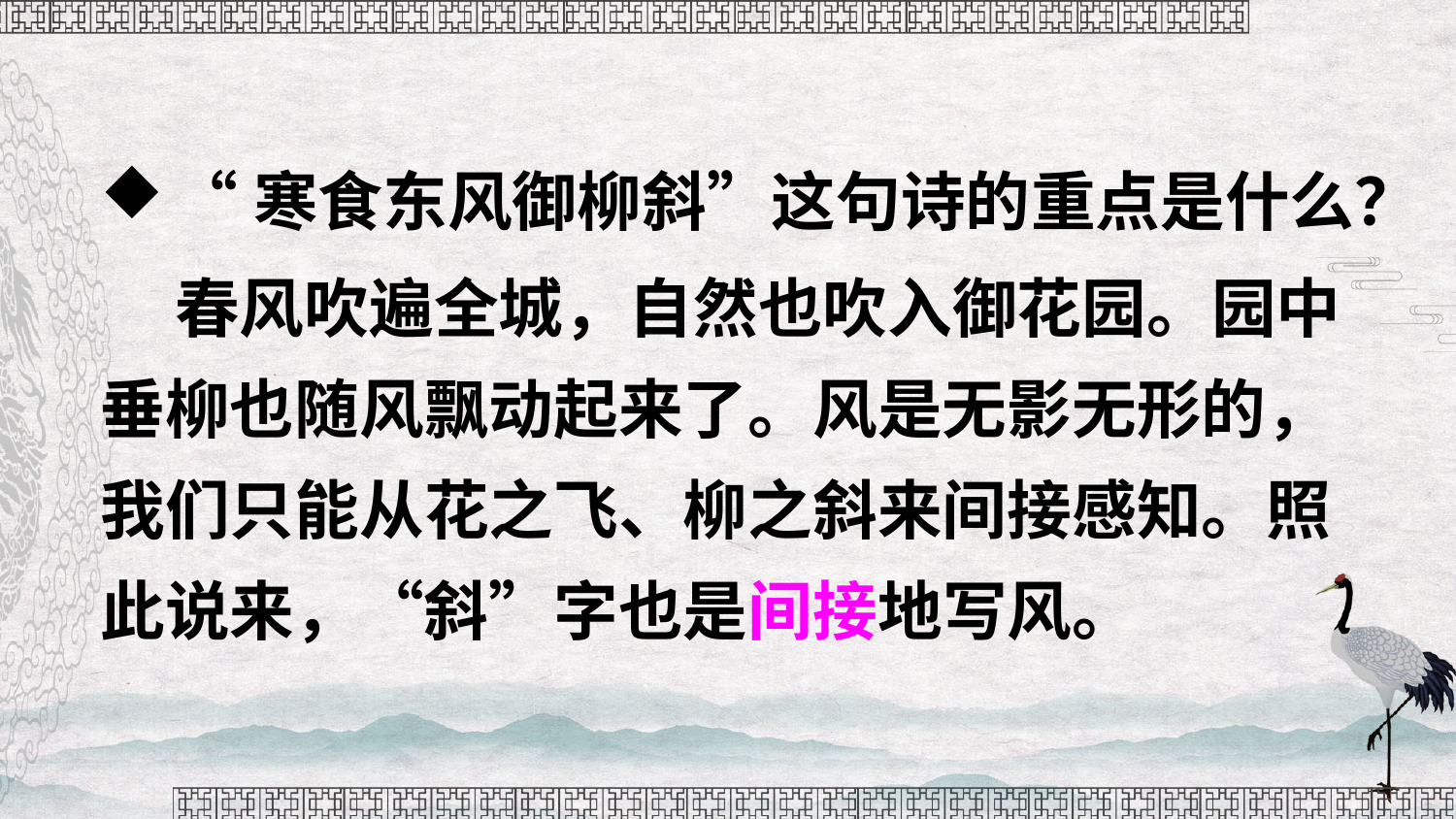

“寒食东风御柳斜”这句诗的重点是什么？
    春风吹遍全城，自然也吹入御花园。园中垂柳也随风飘动起来了。风是无影无形的，我们只能从花之飞、柳之斜来间接感知。照此说来，“斜”字也是间接地写风。